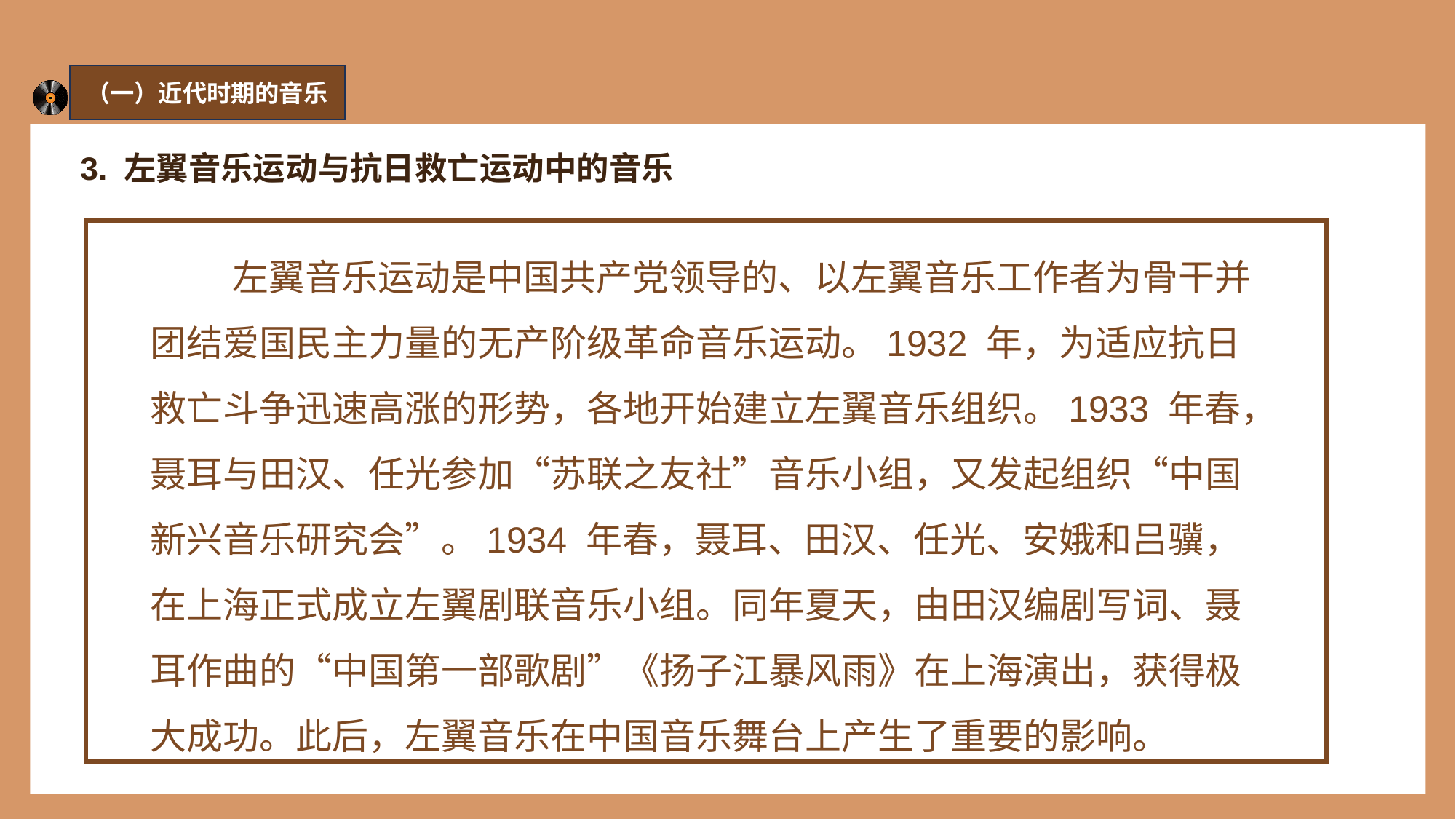

（一）近代时期的音乐
3. 左翼音乐运动与抗日救亡运动中的音乐

         左翼音乐运动是中国共产党领导的、以左翼音乐工作者为骨干并团结爱国民主力量的无产阶级革命音乐运动。1932 年，为适应抗日救亡斗争迅速高涨的形势，各地开始建立左翼音乐组织。1933 年春，聂耳与田汉、任光参加“苏联之友社”音乐小组，又发起组织“中国新兴音乐研究会”。1934 年春，聂耳、田汉、任光、安娥和吕骥，在上海正式成立左翼剧联音乐小组。同年夏天，由田汉编剧写词、聂耳作曲的“中国第一部歌剧”《扬子江暴风雨》在上海演出，获得极大成功。此后，左翼音乐在中国音乐舞台上产生了重要的影响。